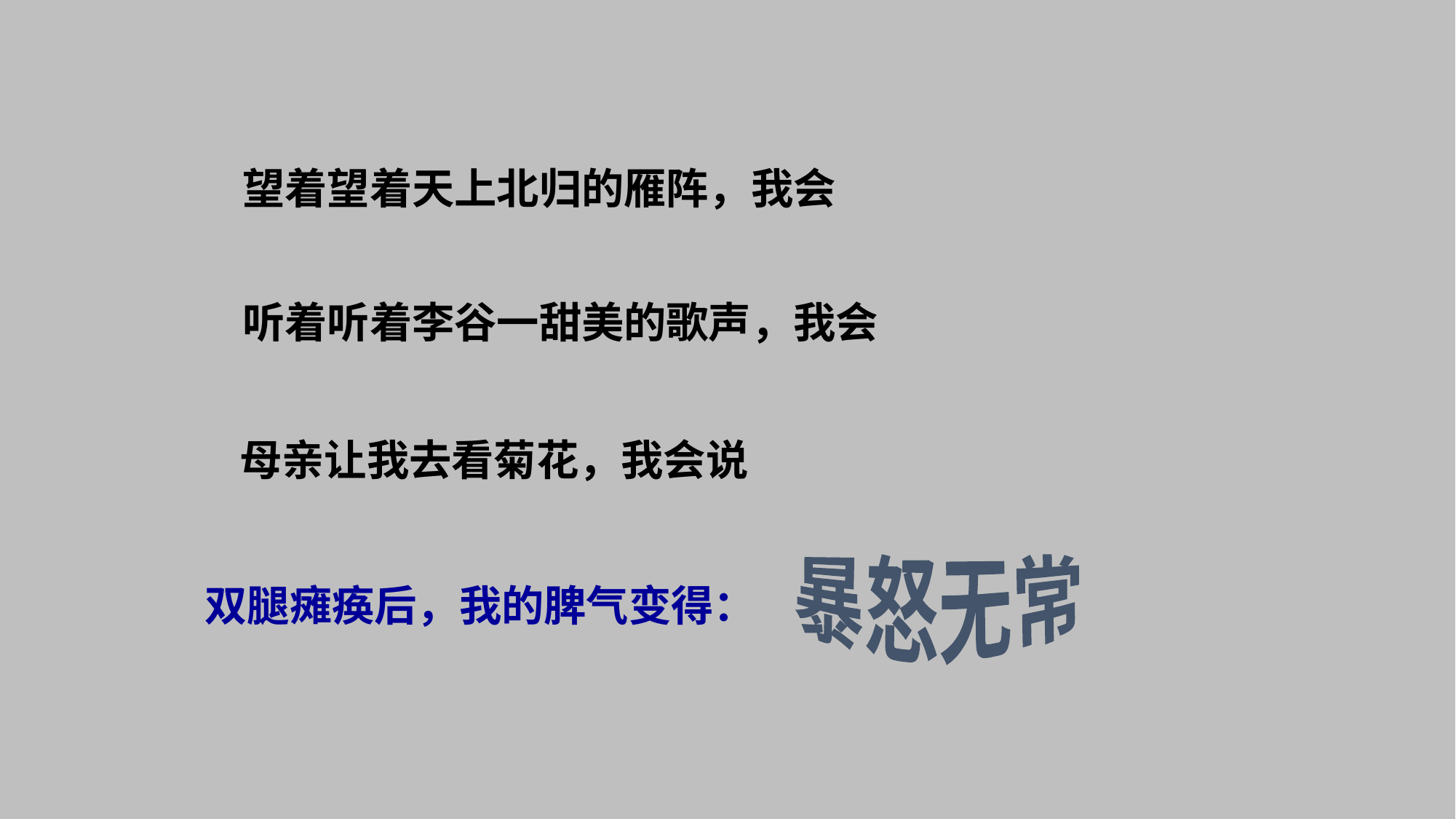

望着望着天上北归的雁阵，我会
  听着听着李谷一甜美的歌声，我会
  母亲让我去看菊花，我会说
暴怒无常
双腿瘫痪后，我的脾气变得：